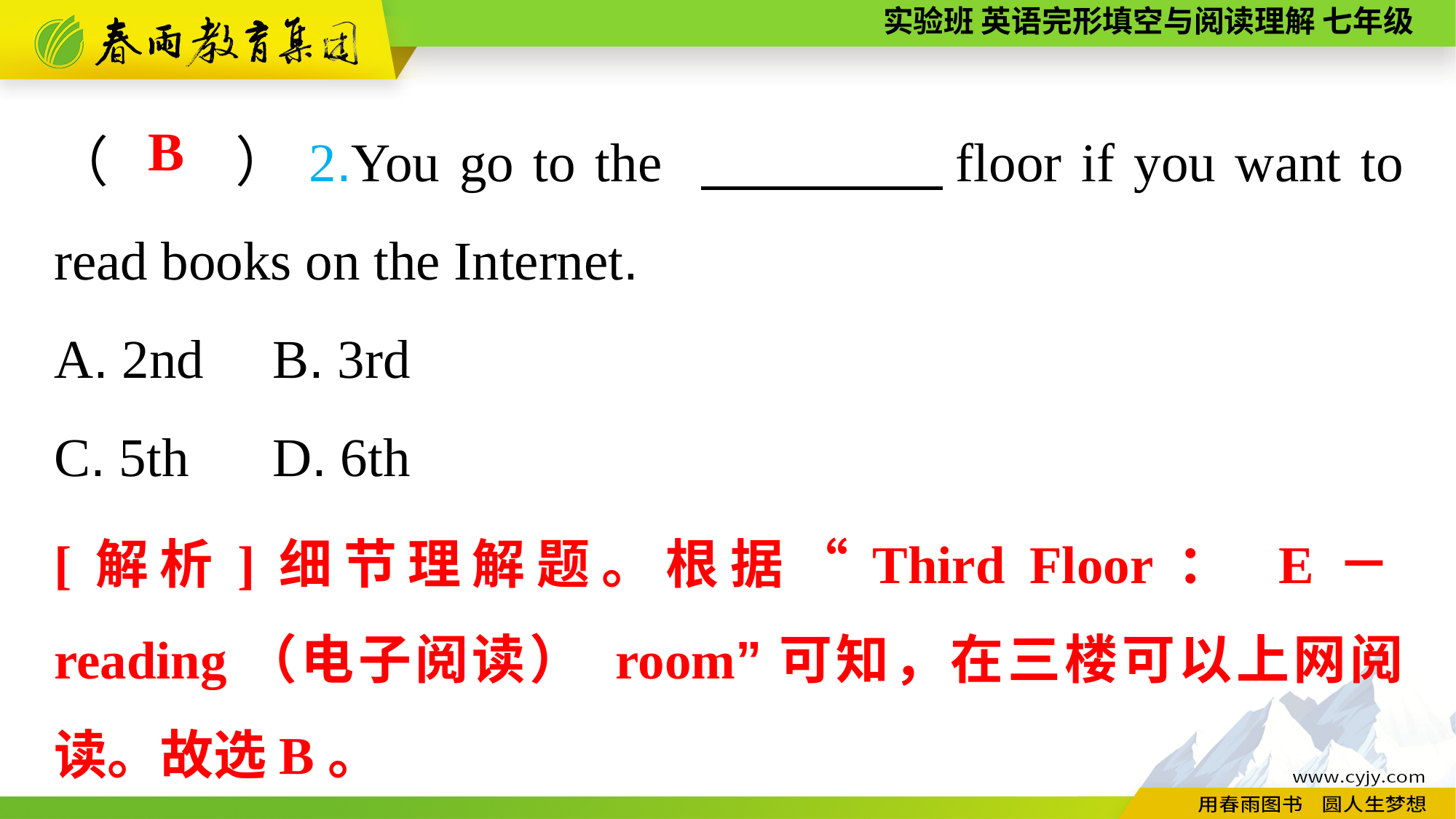

（　　）2.You go to the 　　　　floor if you want to read books on the Internet.
A. 2nd	B. 3rd
C. 5th	D. 6th
B
[解析]细节理解题。根据“Third Floor： E－reading（电子阅读） room”可知，在三楼可以上网阅读。故选B。